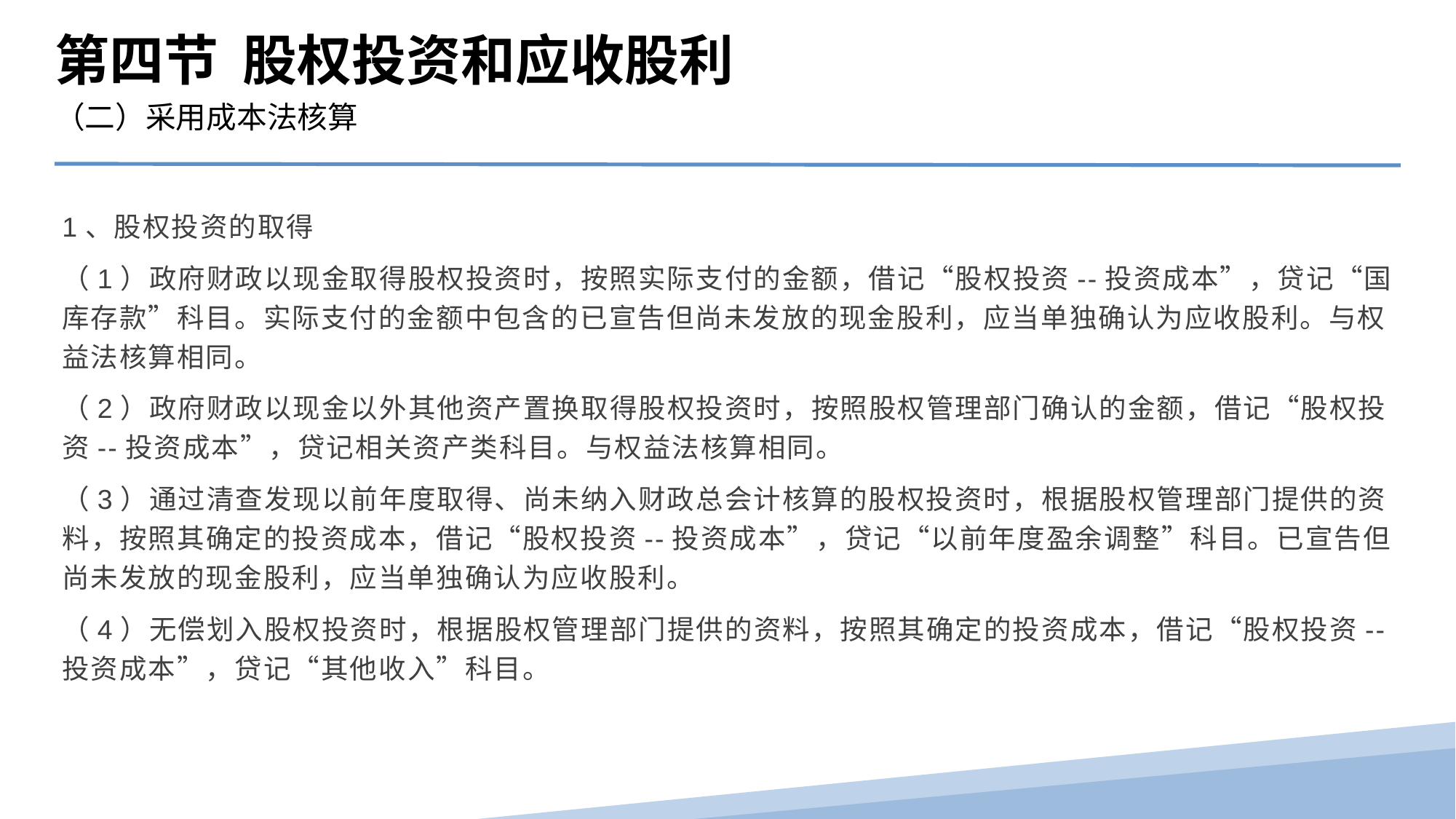

第四节  股权投资和应收股利
（二）采用成本法核算
1、股权投资的取得
（1）政府财政以现金取得股权投资时，按照实际支付的金额，借记“股权投资--投资成本”，贷记“国库存款”科目。实际支付的金额中包含的已宣告但尚未发放的现金股利，应当单独确认为应收股利。与权益法核算相同。
（2）政府财政以现金以外其他资产置换取得股权投资时，按照股权管理部门确认的金额，借记“股权投资--投资成本”，贷记相关资产类科目。与权益法核算相同。
（3）通过清查发现以前年度取得、尚未纳入财政总会计核算的股权投资时，根据股权管理部门提供的资料，按照其确定的投资成本，借记“股权投资--投资成本”，贷记“以前年度盈余调整”科目。已宣告但尚未发放的现金股利，应当单独确认为应收股利。
（4）无偿划入股权投资时，根据股权管理部门提供的资料，按照其确定的投资成本，借记“股权投资--投资成本”，贷记“其他收入”科目。